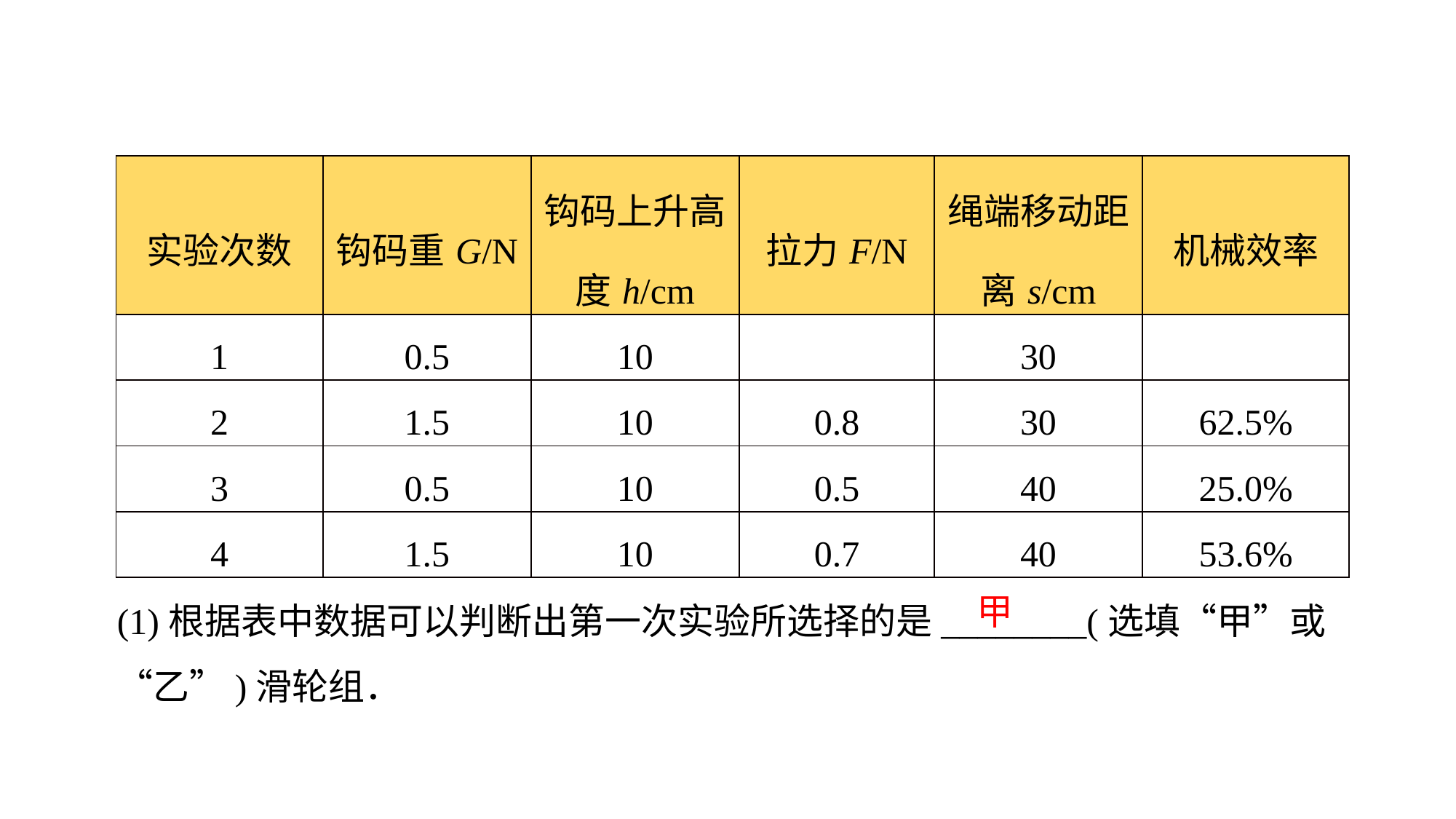

| 实验次数 | 钩码重G/N | 钩码上升高度h/cm | 拉力F/N | 绳端移动距离s/cm | 机械效率 |
| --- | --- | --- | --- | --- | --- |
| 1 | 0.5 | 10 |  | 30 |  |
| 2 | 1.5 | 10 | 0.8 | 30 | 62.5% |
| 3 | 0.5 | 10 | 0.5 | 40 | 25.0% |
| 4 | 1.5 | 10 | 0.7 | 40 | 53.6% |
(1)根据表中数据可以判断出第一次实验所选择的是________(选填“甲”或“乙”)滑轮组．
甲